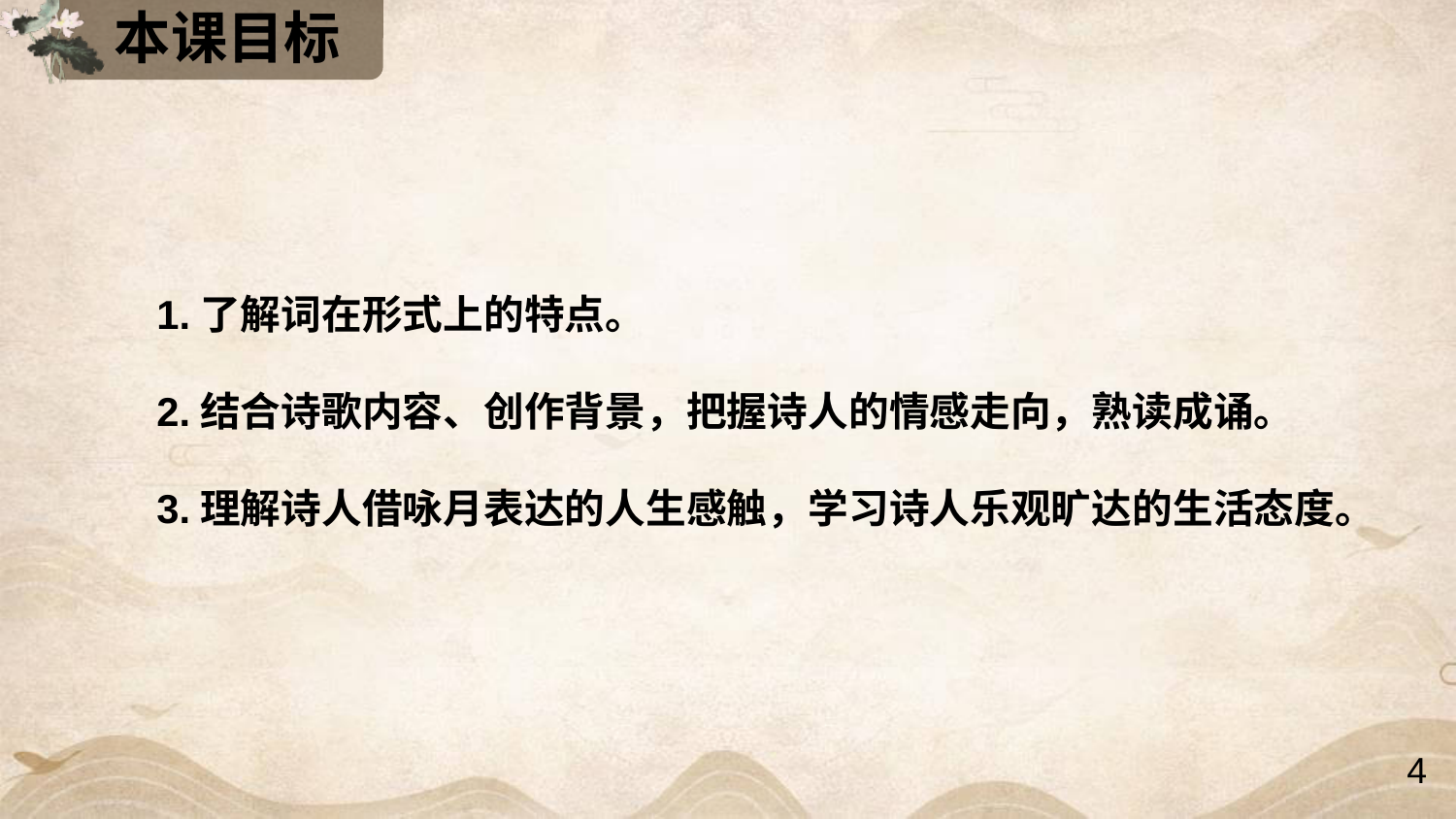

本课目标
1.了解词在形式上的特点。
2.结合诗歌内容、创作背景，把握诗人的情感走向，熟读成诵。
3.理解诗人借咏月表达的人生感触，学习诗人乐观旷达的生活态度。
4